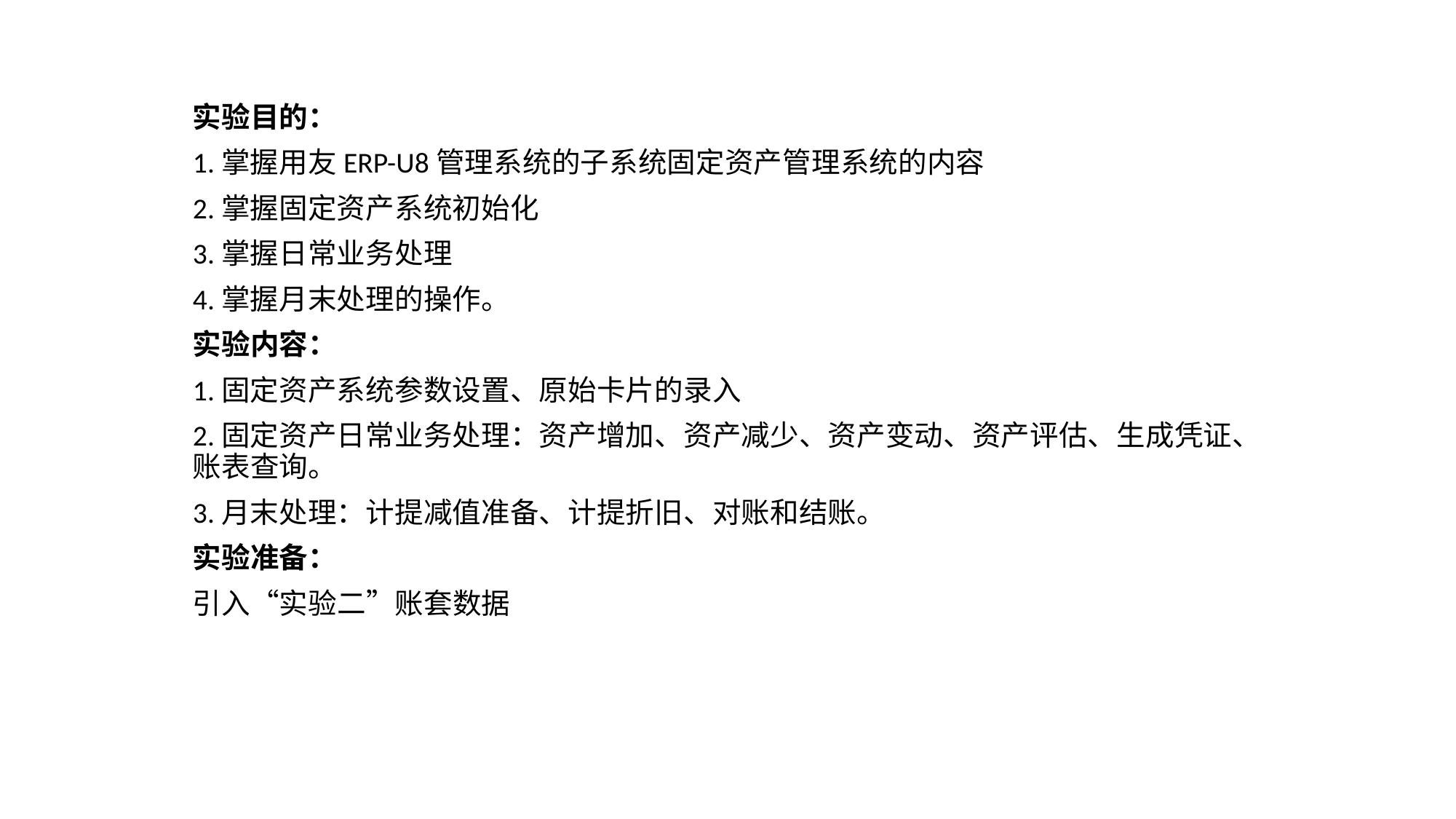

实验目的：
1.掌握用友ERP-U8管理系统的子系统固定资产管理系统的内容
2.掌握固定资产系统初始化
3.掌握日常业务处理
4.掌握月末处理的操作。
实验内容：
1.固定资产系统参数设置、原始卡片的录入
2.固定资产日常业务处理：资产增加、资产减少、资产变动、资产评估、生成凭证、账表查询。
3.月末处理：计提减值准备、计提折旧、对账和结账。
实验准备：
引入“实验二”账套数据